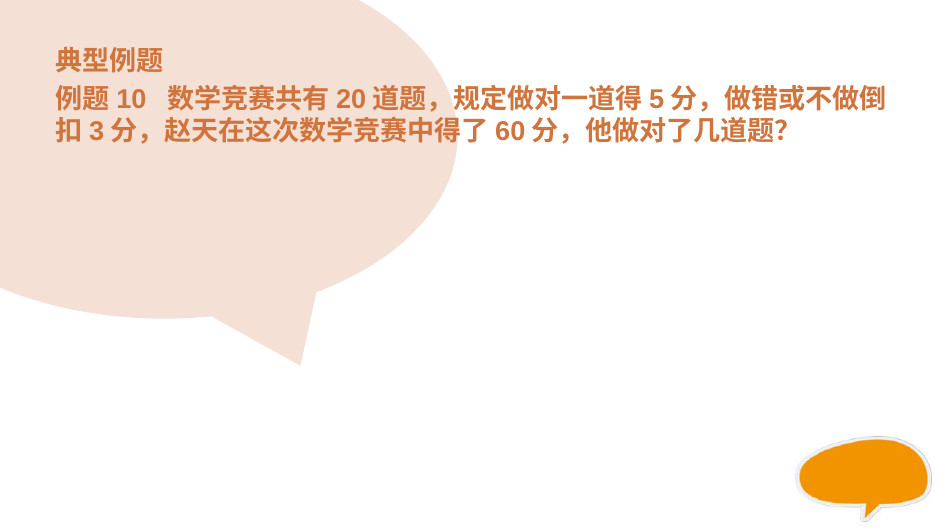

#
典型例题
例题10  数学竞赛共有20道题，规定做对一道得5分，做错或不做倒扣3分，赵天在这次数学竞赛中得了60分，他做对了几道题？